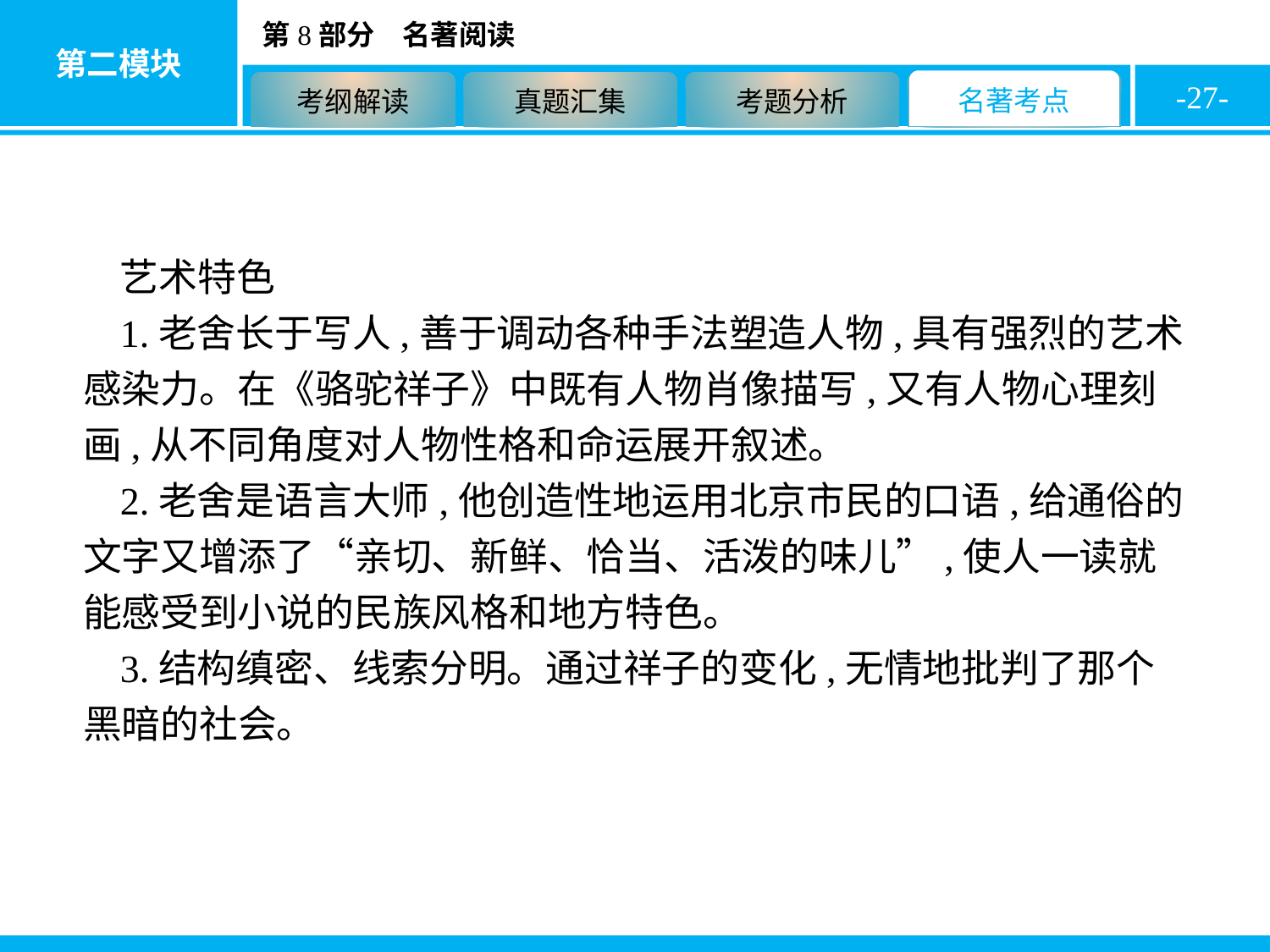

-27-
艺术特色
1.老舍长于写人,善于调动各种手法塑造人物,具有强烈的艺术感染力。在《骆驼祥子》中既有人物肖像描写,又有人物心理刻画,从不同角度对人物性格和命运展开叙述。
2.老舍是语言大师,他创造性地运用北京市民的口语,给通俗的文字又增添了“亲切、新鲜、恰当、活泼的味儿”,使人一读就能感受到小说的民族风格和地方特色。
3.结构缜密、线索分明。通过祥子的变化,无情地批判了那个黑暗的社会。